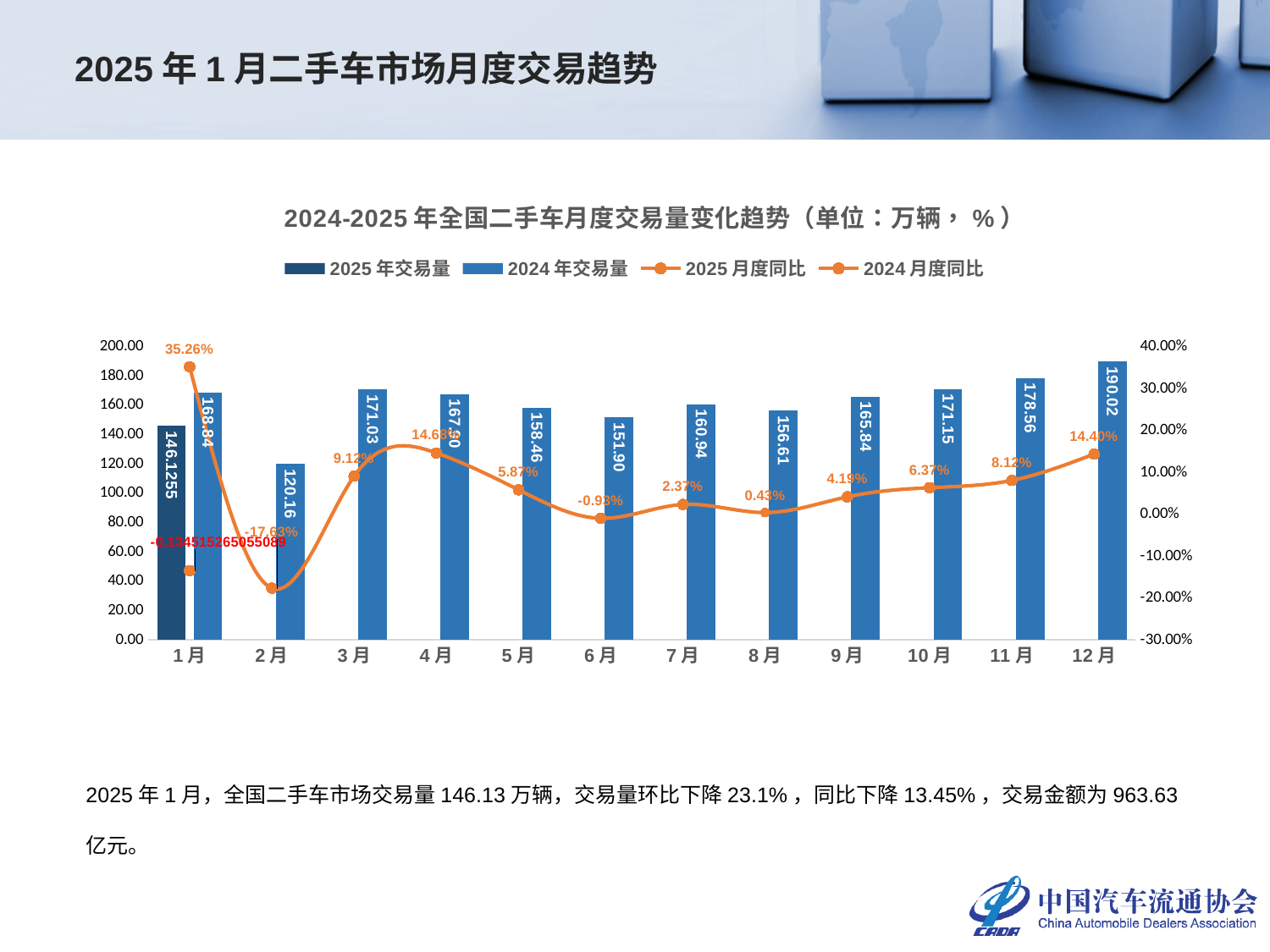

2025年1月二手车市场月度交易趋势

### Chart: 2024-2025年全国二手车月度交易量变化趋势（单位：万辆，%）

| Category | 2025年交易量 | 2024年交易量 | 2025月度同比 | 2024月度同比 |
|---|---|---|---|---|
| 1月 | 146.1255 | 168.8366 | -0.13451526505508885 | 0.35263410046098165 |
| 2月 | None | 120.1621 | None | -0.17630845119082217 |
| 3月 | None | 171.0312 | None | 0.09117008876421069 |
| 4月 | None | 167.8991 | None | 0.1467922430256353 |
| 5月 | None | 158.4609 | None | 0.05869772768118732 |
| 6月 | None | 151.9037 | None | -0.009346093044853059 |
| 7月 | None | 160.9388 | None | 0.023683430503627496 |
| 8月 | None | 156.61 | None | 0.004313269299090641 |
| 9月 | None | 165.8358 | None | 0.04193348144276015 |
| 10月 | None | 171.15 | None | 0.06369755315380261 |
| 11月 | None | 178.5643 | None | 0.08119745062493113 |
| 12月 | None | 190.0216 | None | 0.1440302856619932 |
2025年1月，全国二手车市场交易量146.13万辆，交易量环比下降23.1%，同比下降13.45%，交易金额为963.63亿元。